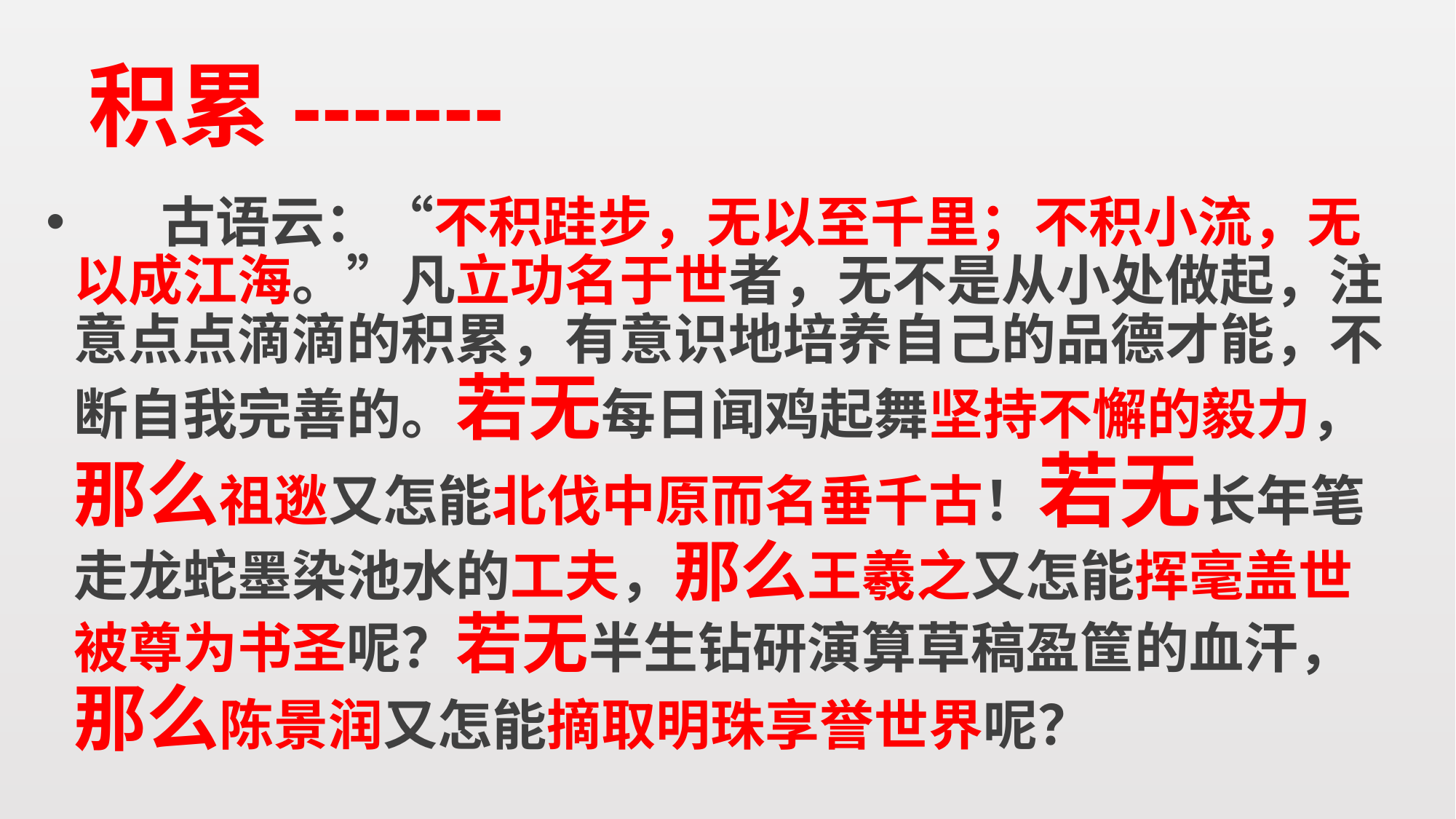

# 积累-------
      古语云：“不积跬步，无以至千里；不积小流，无以成江海。”凡立功名于世者，无不是从小处做起，注意点点滴滴的积累，有意识地培养自己的品德才能，不断自我完善的。若无每日闻鸡起舞坚持不懈的毅力，那么祖逖又怎能北伐中原而名垂千古！若无长年笔走龙蛇墨染池水的工夫，那么王羲之又怎能挥毫盖世被尊为书圣呢？若无半生钻研演算草稿盈筐的血汗，那么陈景润又怎能摘取明珠享誉世界呢？